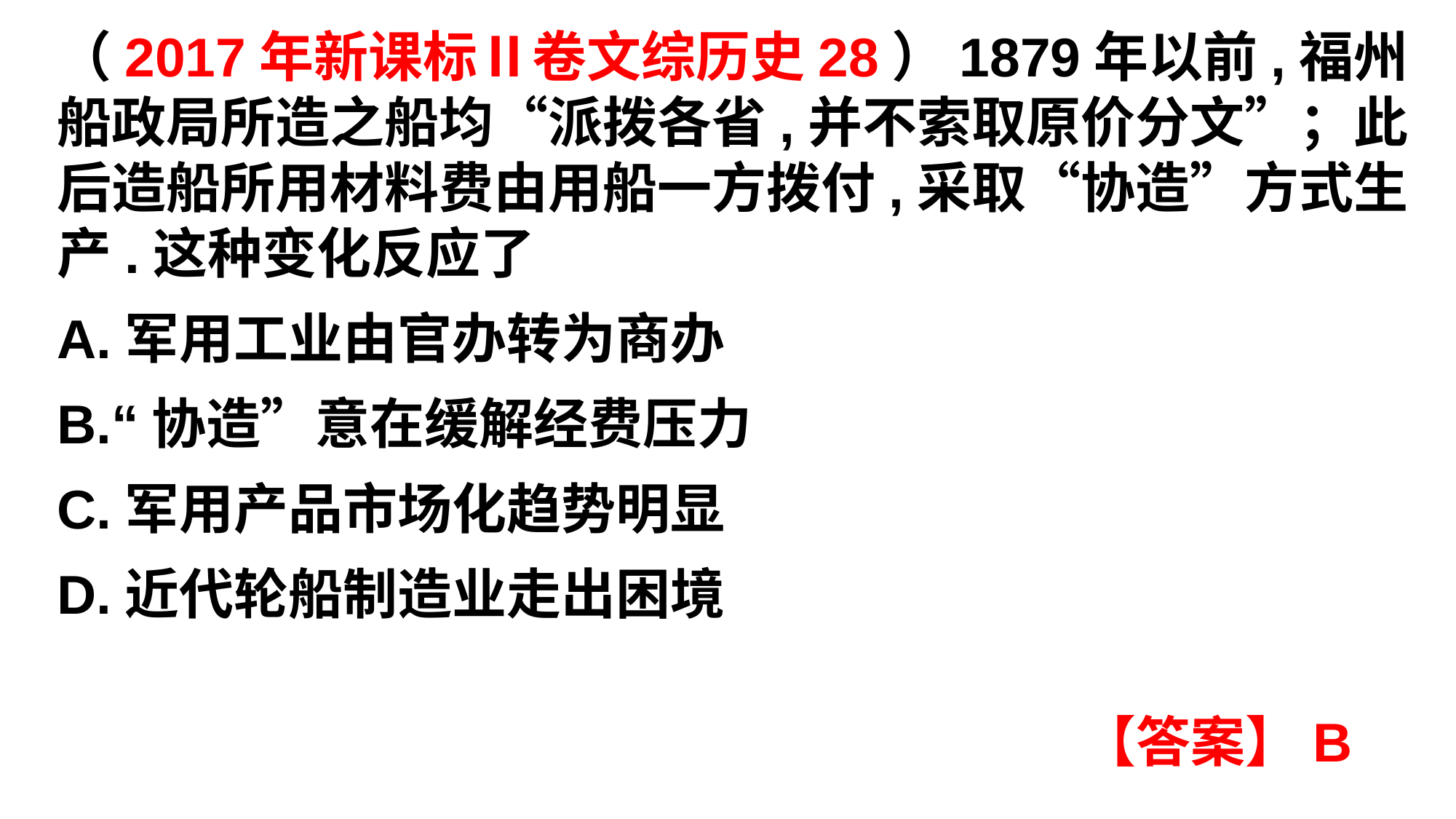

（2017年新课标Ⅱ卷文综历史28）1879年以前,福州船政局所造之船均“派拨各省,并不索取原价分文”；此后造船所用材料费由用船一方拨付,采取“协造”方式生产.这种变化反应了A.军用工业由官办转为商办
B.“协造”意在缓解经费压力C.军用产品市场化趋势明显
D.近代轮船制造业走出困境

【答案】B